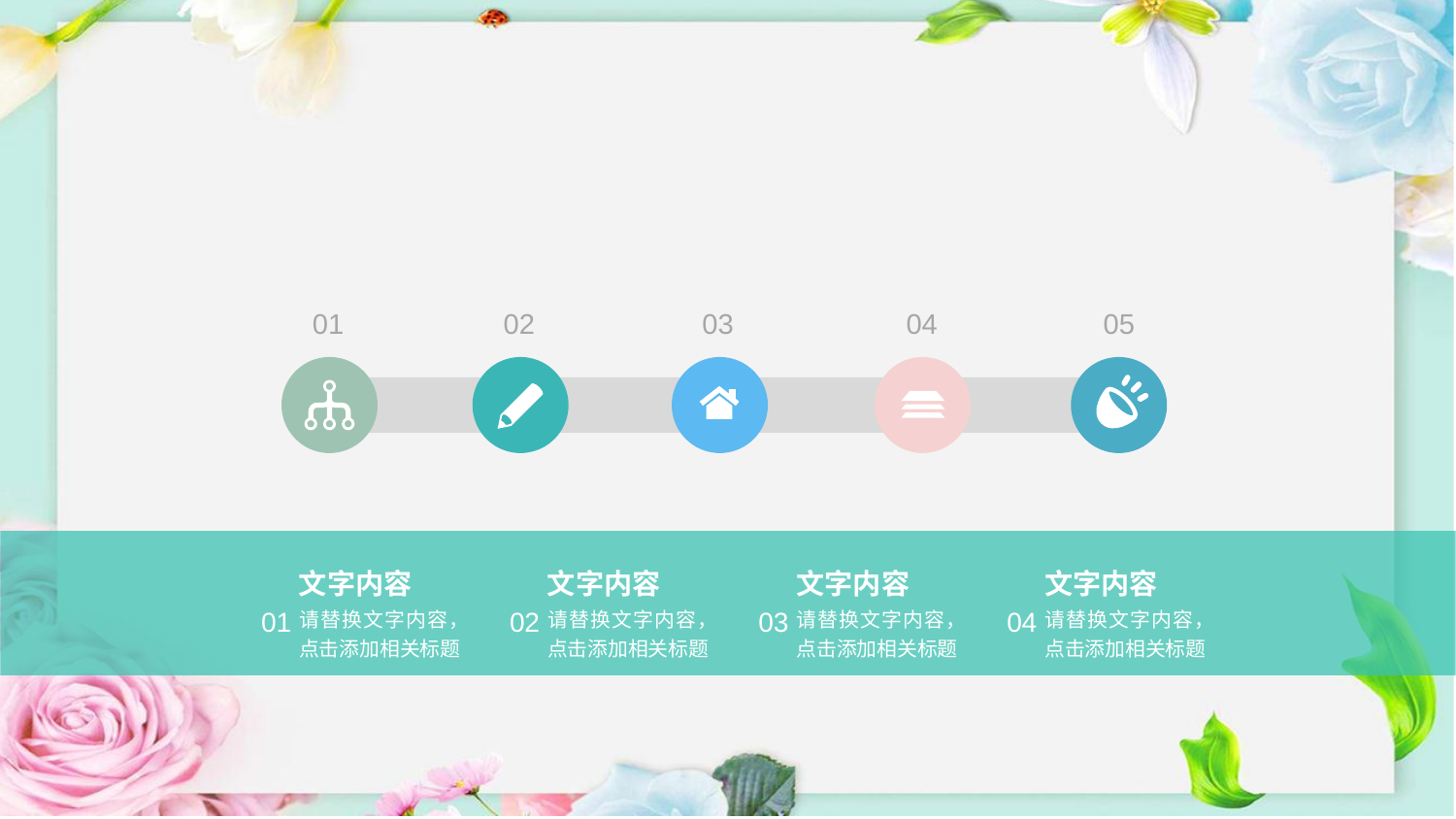

#
01
02
03
04
05

文字内容
文字内容
文字内容
文字内容
01
02
03
04
请替换文字内容，点击添加相关标题
请替换文字内容，点击添加相关标题
请替换文字内容，点击添加相关标题
请替换文字内容，点击添加相关标题